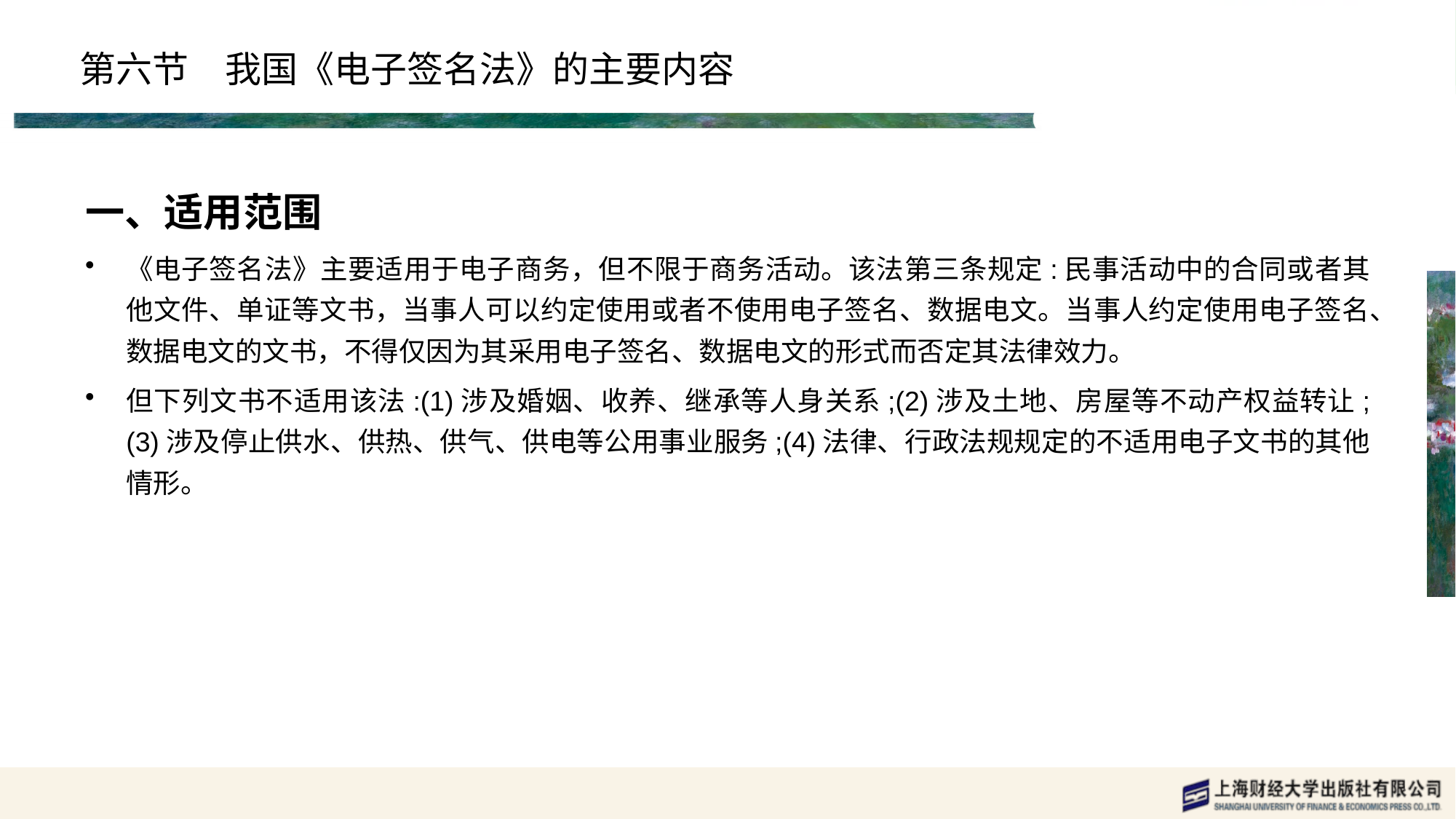

# 第六节　我国《电子签名法》的主要内容
一、适用范围
《电子签名法》主要适用于电子商务，但不限于商务活动。该法第三条规定:民事活动中的合同或者其他文件、单证等文书，当事人可以约定使用或者不使用电子签名、数据电文。当事人约定使用电子签名、数据电文的文书，不得仅因为其采用电子签名、数据电文的形式而否定其法律效力。
但下列文书不适用该法:(1)涉及婚姻、收养、继承等人身关系;(2)涉及土地、房屋等不动产权益转让;(3)涉及停止供水、供热、供气、供电等公用事业服务;(4)法律、行政法规规定的不适用电子文书的其他情形。